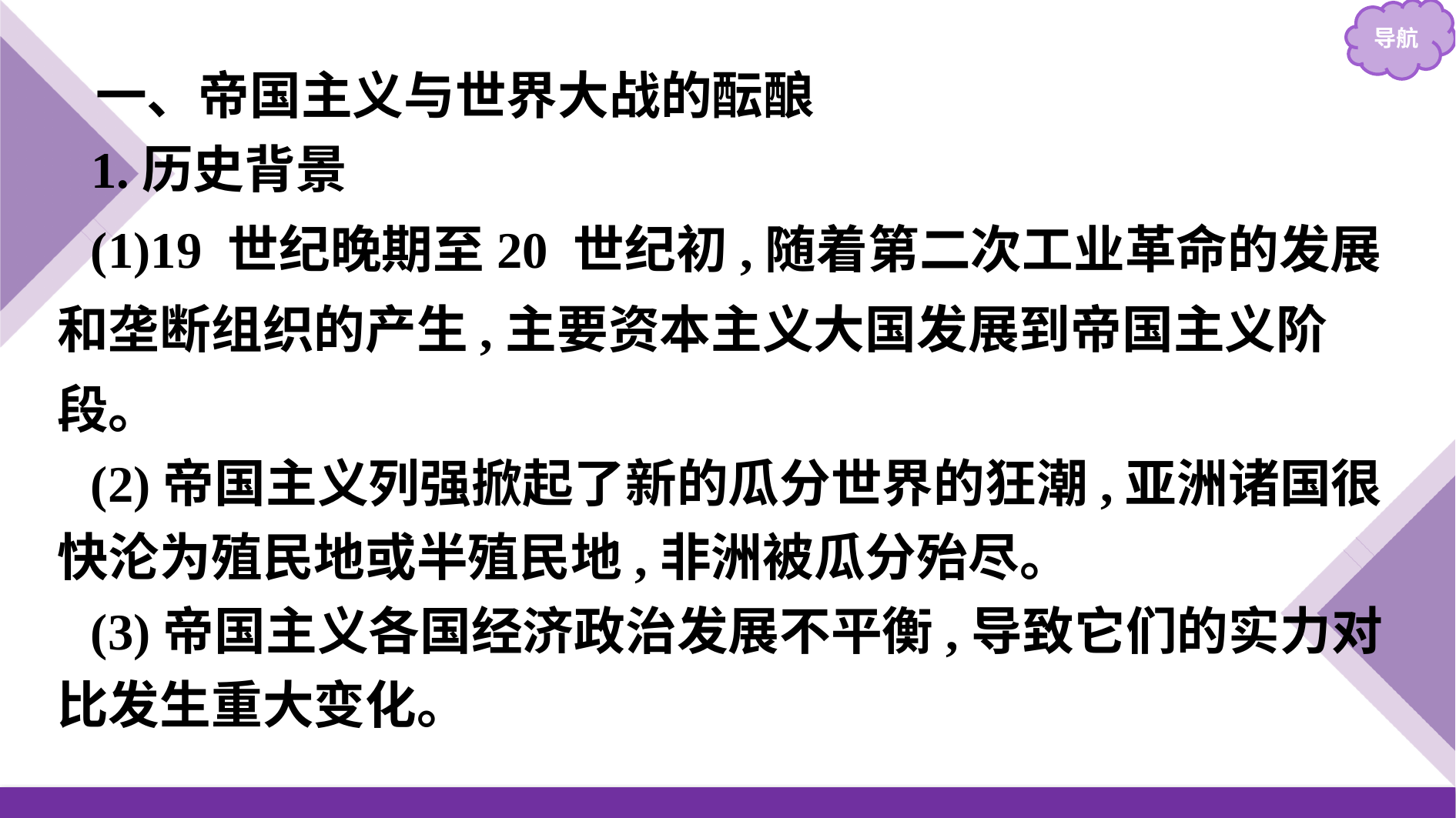

一、帝国主义与世界大战的酝酿
1.历史背景
(1)19 世纪晚期至20 世纪初,随着第二次工业革命的发展和垄断组织的产生,主要资本主义大国发展到帝国主义阶段。
(2)帝国主义列强掀起了新的瓜分世界的狂潮,亚洲诸国很快沦为殖民地或半殖民地,非洲被瓜分殆尽。
(3)帝国主义各国经济政治发展不平衡,导致它们的实力对比发生重大变化。